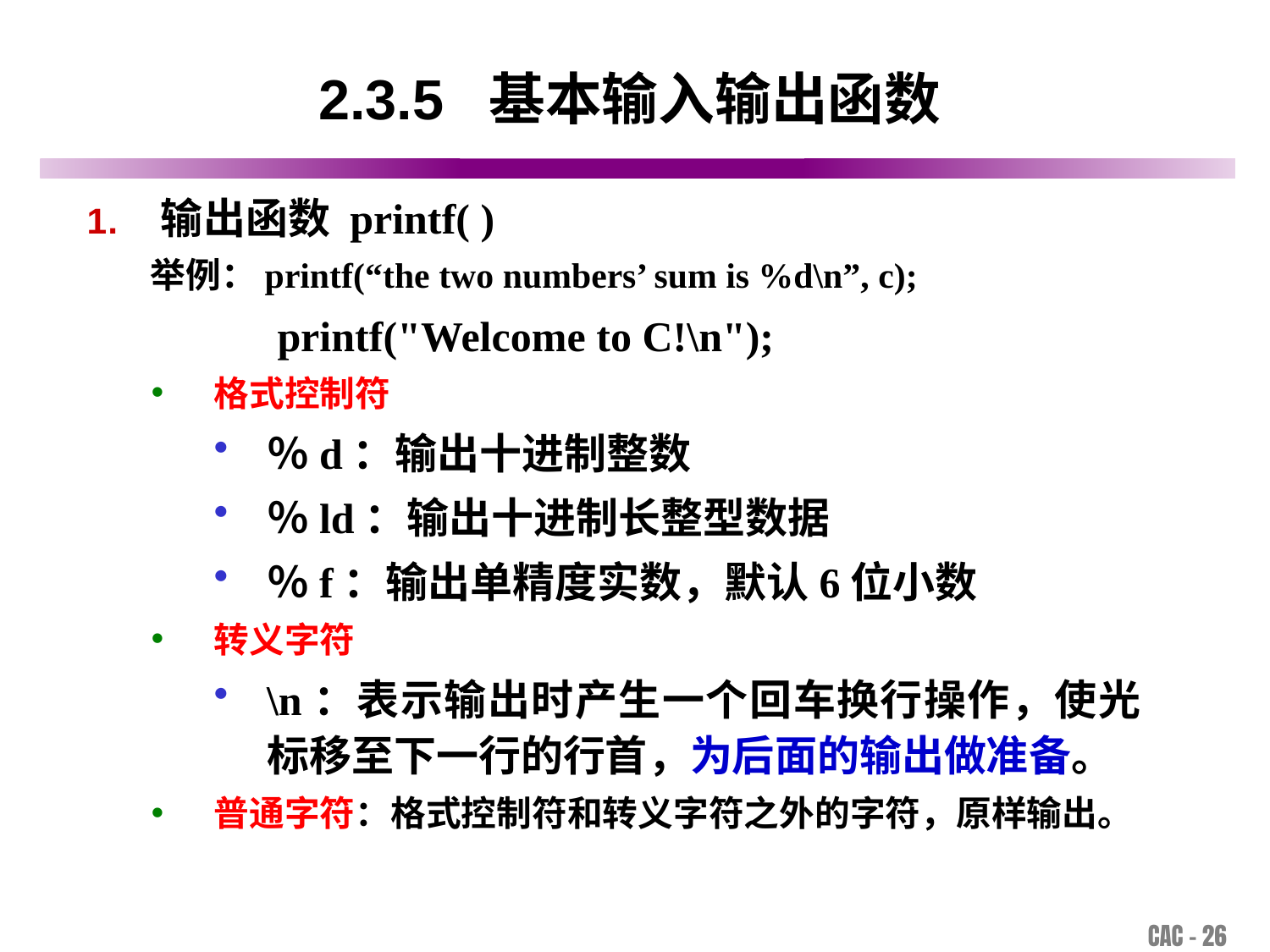

# 2.3.5  基本输入输出函数
输出函数 printf( )
举例：printf(“the two numbers’ sum is %d\n”, c);
      printf("Welcome to C!\n");
格式控制符
％d：输出十进制整数
％ld：输出十进制长整型数据
％f：输出单精度实数，默认6位小数
转义字符
\n：表示输出时产生一个回车换行操作，使光标移至下一行的行首，为后面的输出做准备。
普通字符：格式控制符和转义字符之外的字符，原样输出。
26